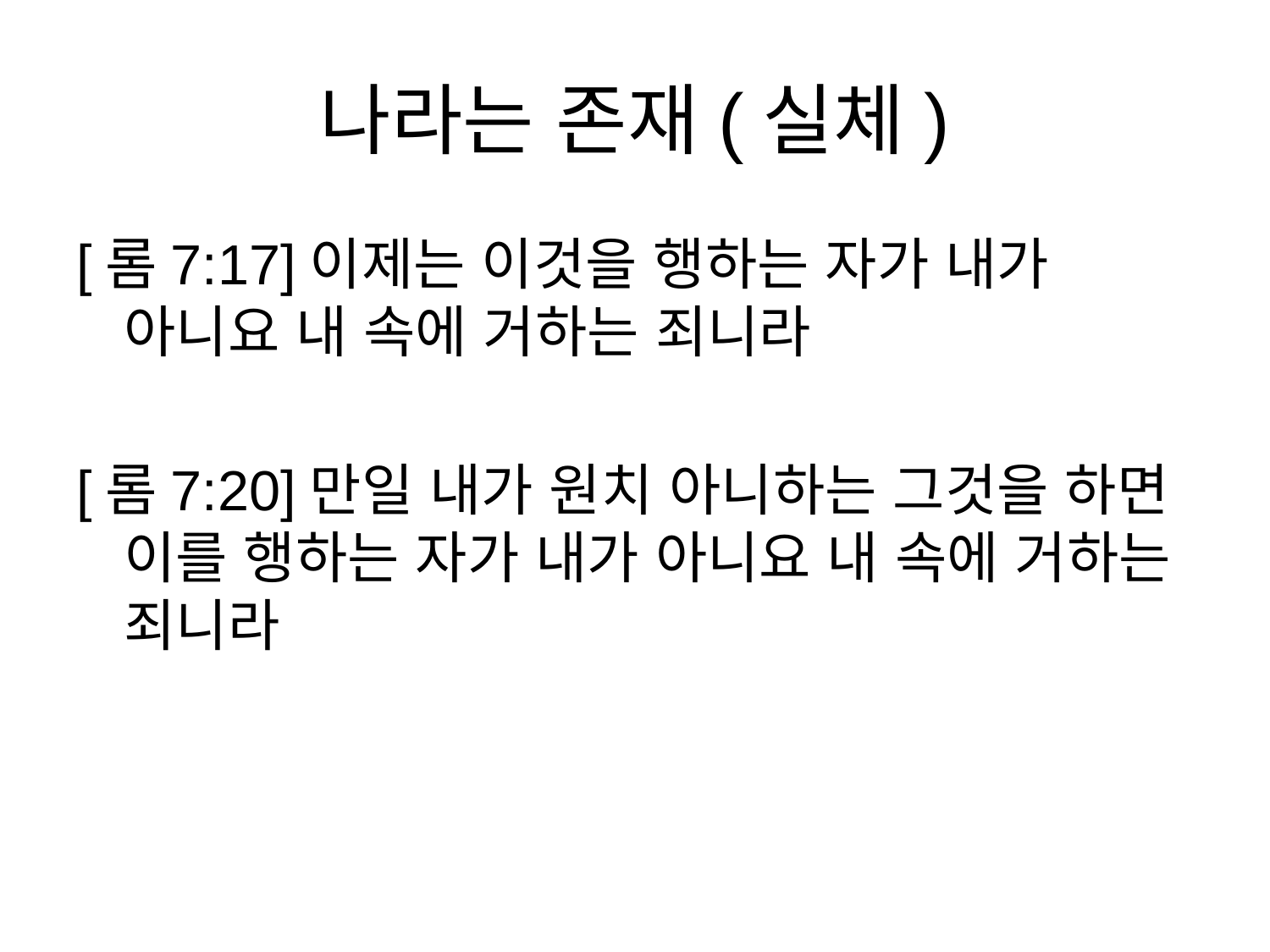

# 나라는 존재(실체)
[롬7:17]이제는 이것을 행하는 자가 내가 아니요 내 속에 거하는 죄니라

[롬7:20]만일 내가 원치 아니하는 그것을 하면 이를 행하는 자가 내가 아니요 내 속에 거하는 죄니라